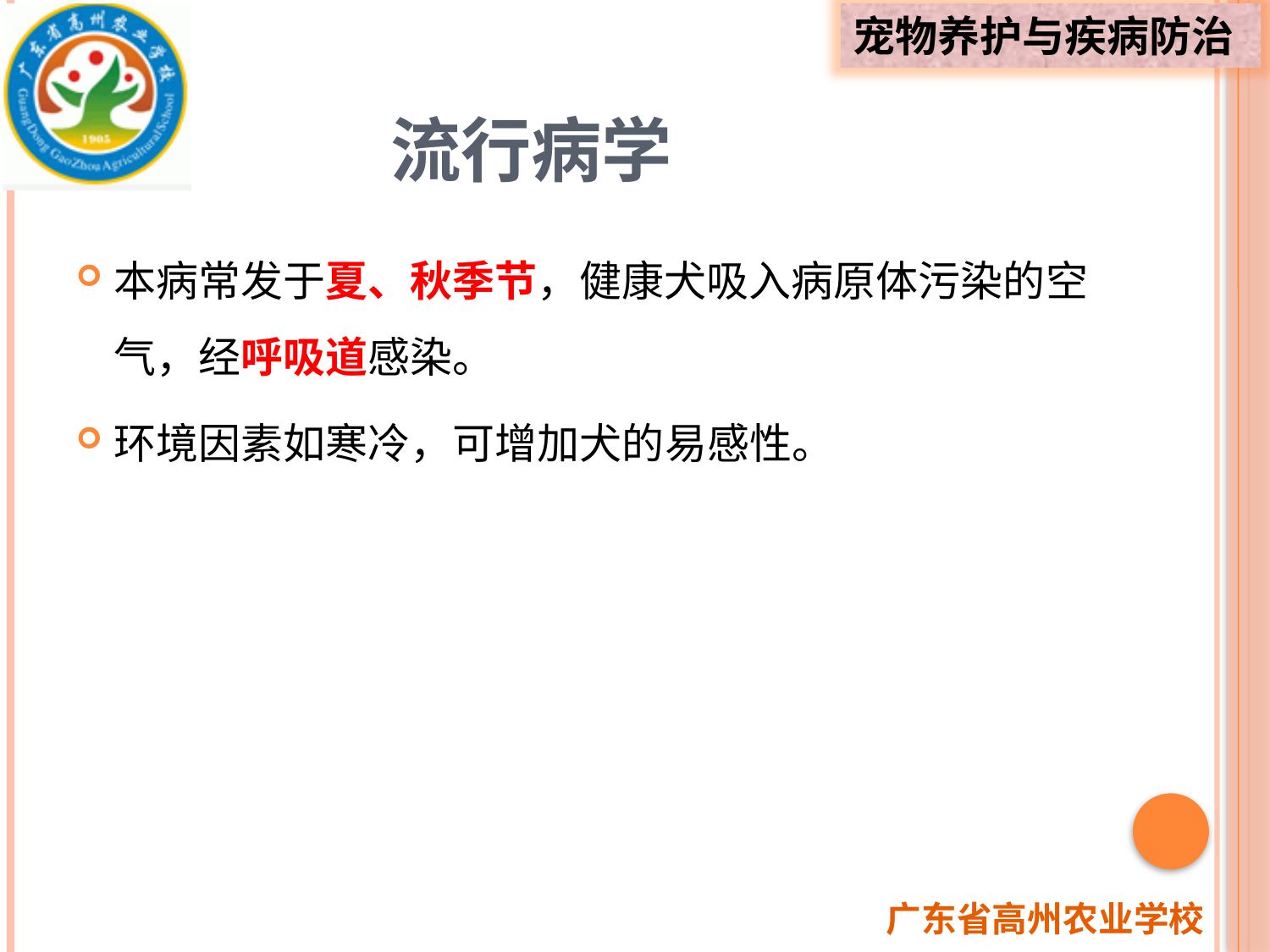

# 流行病学
本病常发于夏、秋季节，健康犬吸入病原体污染的空气，经呼吸道感染。
环境因素如寒冷，可增加犬的易感性。